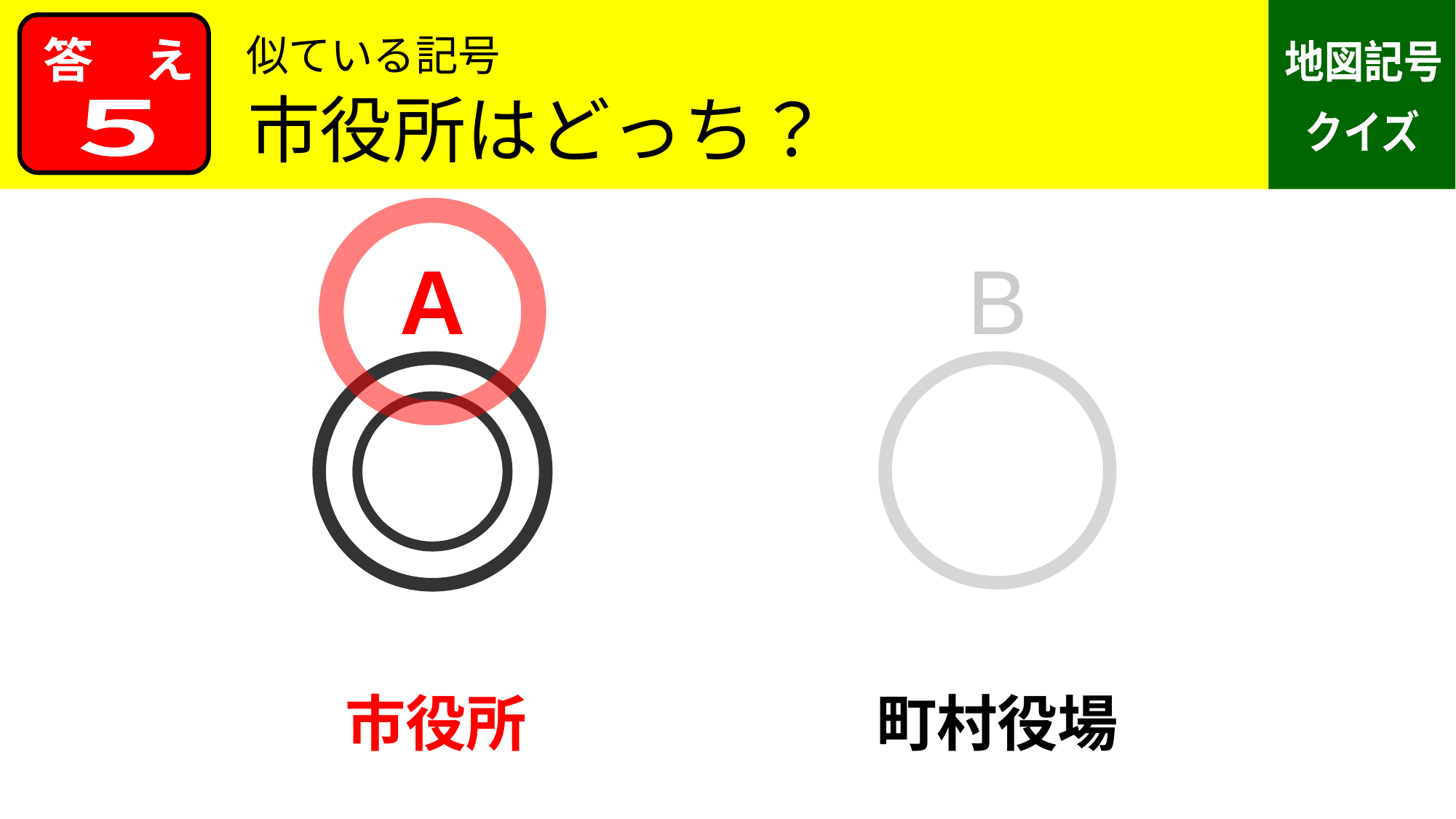

似ている記号
市役所はどっち？
５

A
B

市役所
町村役場